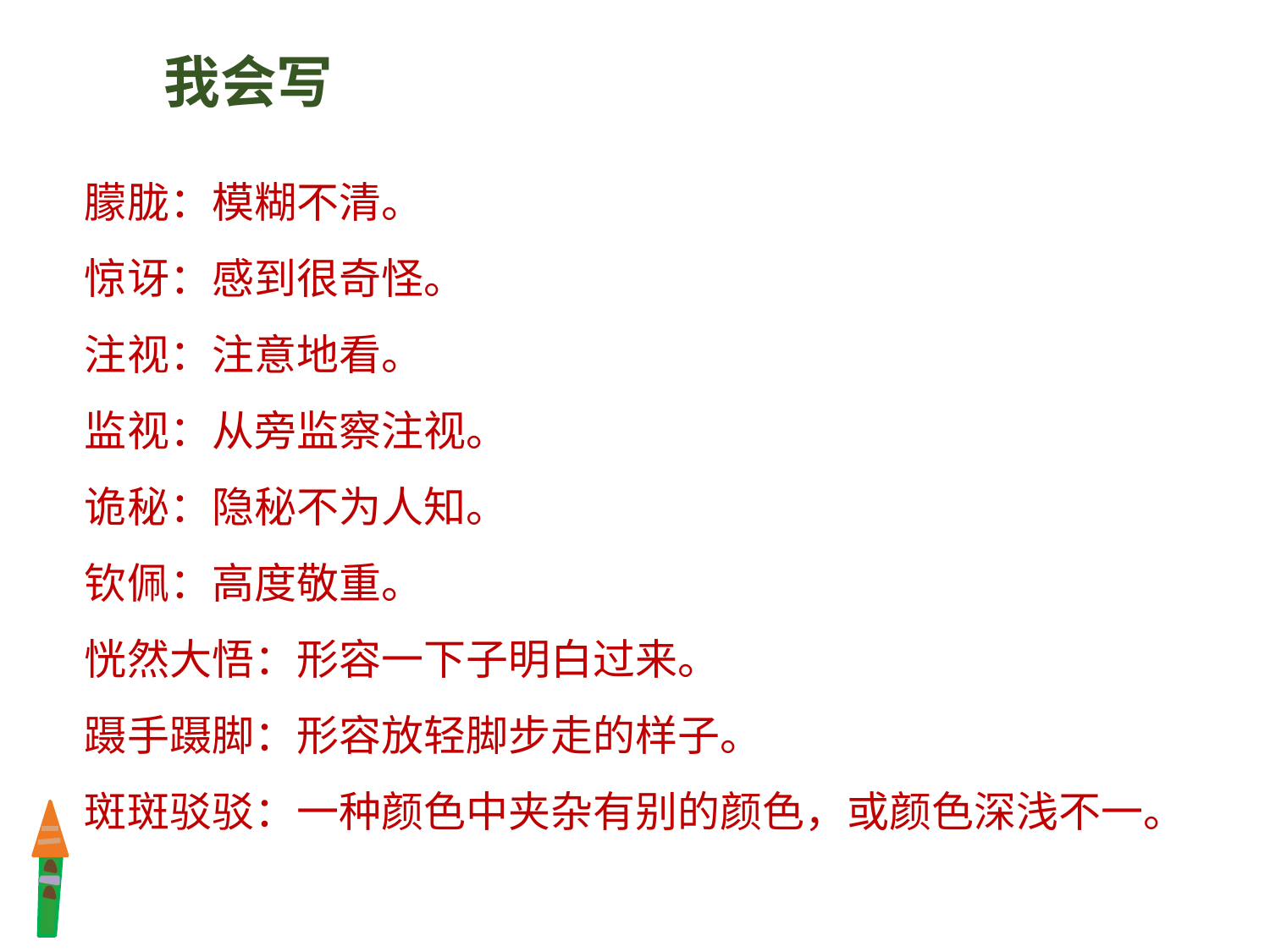

我会写
朦胧：模糊不清。
惊讶：感到很奇怪。
注视：注意地看。
监视：从旁监察注视。
诡秘：隐秘不为人知。
钦佩：高度敬重。
恍然大悟：形容一下子明白过来。
蹑手蹑脚：形容放轻脚步走的样子。
斑斑驳驳：一种颜色中夹杂有别的颜色，或颜色深浅不一。